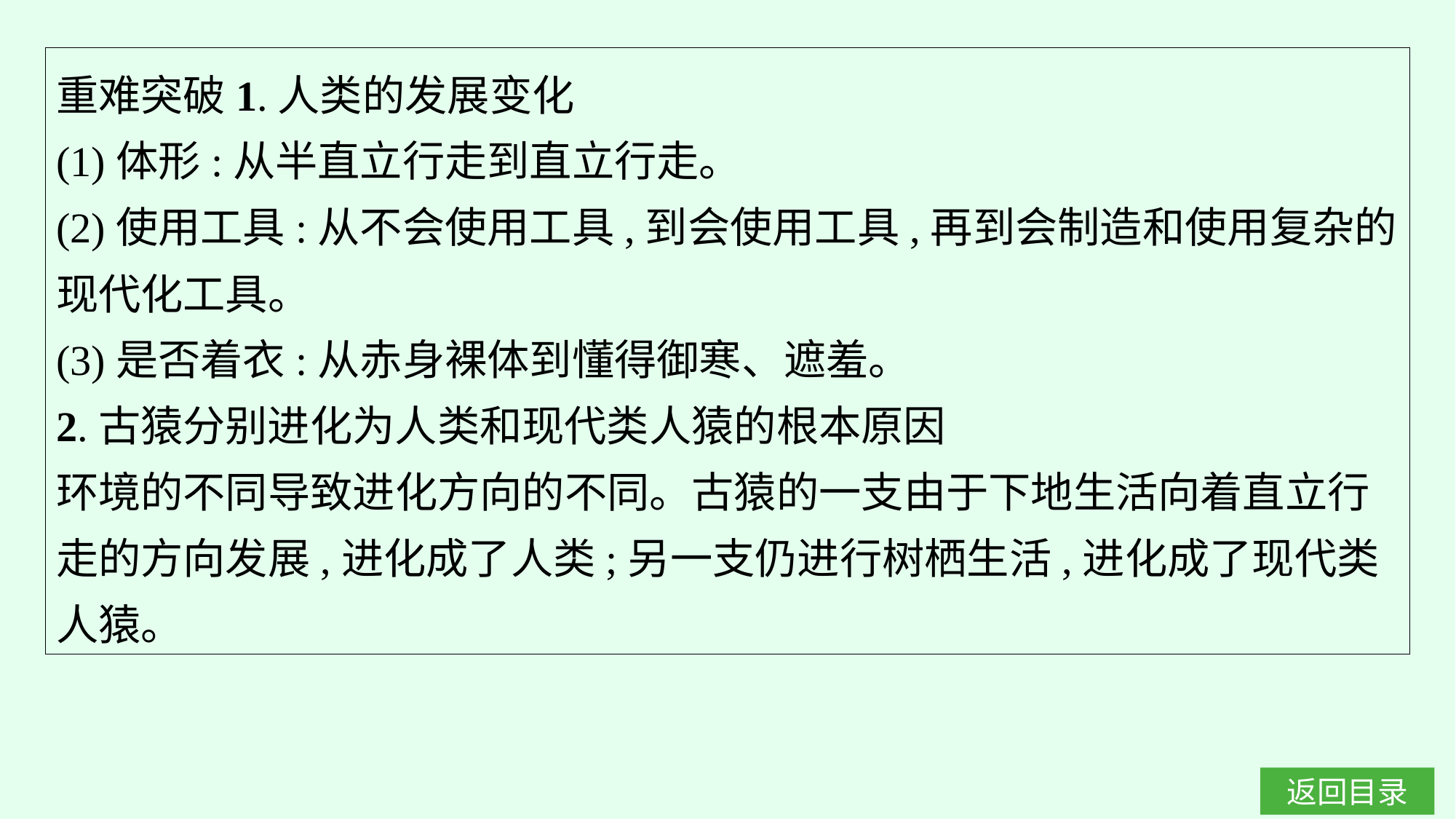

重难突破1.人类的发展变化
(1)体形:从半直立行走到直立行走。
(2)使用工具:从不会使用工具,到会使用工具,再到会制造和使用复杂的现代化工具。
(3)是否着衣:从赤身裸体到懂得御寒、遮羞。
2.古猿分别进化为人类和现代类人猿的根本原因
环境的不同导致进化方向的不同。古猿的一支由于下地生活向着直立行走的方向发展,进化成了人类;另一支仍进行树栖生活,进化成了现代类人猿。